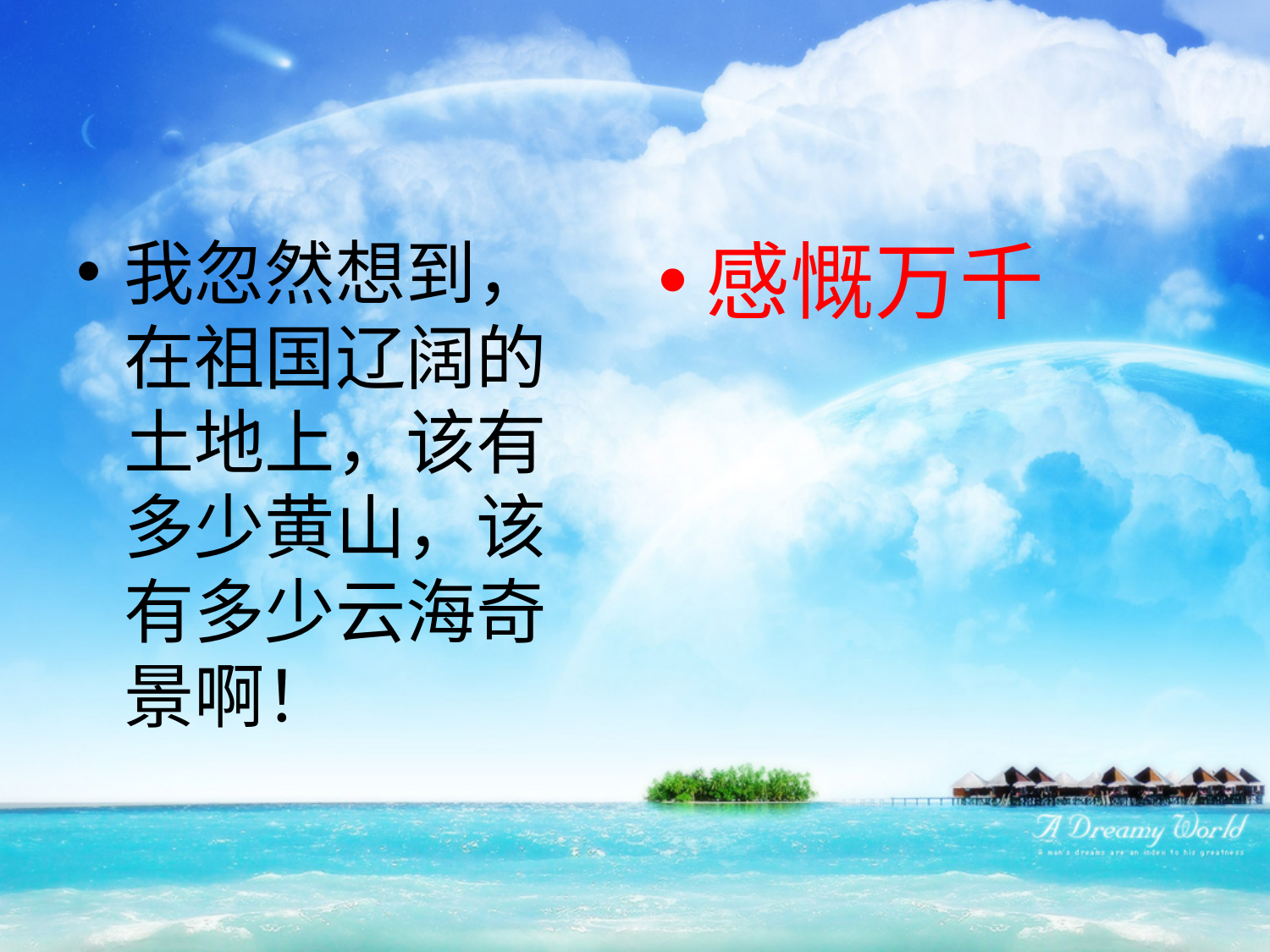

#
我忽然想到，在祖国辽阔的土地上，该有多少黄山，该有多少云海奇景啊！
感慨万千